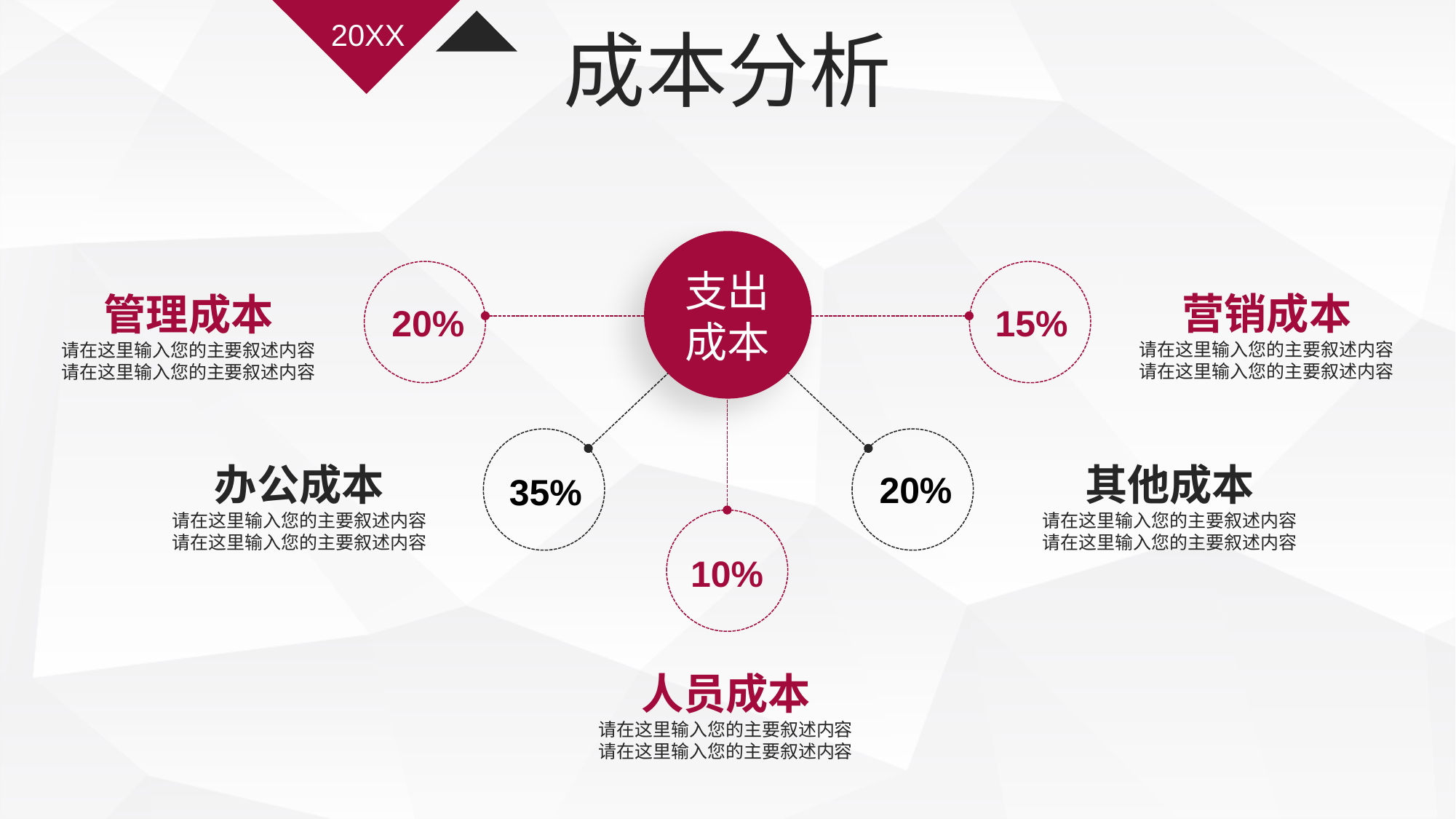

20XX
成本分析

支出
成本

20%

15%
营销成本
请在这里输入您的主要叙述内容
请在这里输入您的主要叙述内容
管理成本
请在这里输入您的主要叙述内容
请在这里输入您的主要叙述内容

35%

20%
办公成本
请在这里输入您的主要叙述内容
请在这里输入您的主要叙述内容
其他成本
请在这里输入您的主要叙述内容
请在这里输入您的主要叙述内容

10%
人员成本
请在这里输入您的主要叙述内容
请在这里输入您的主要叙述内容